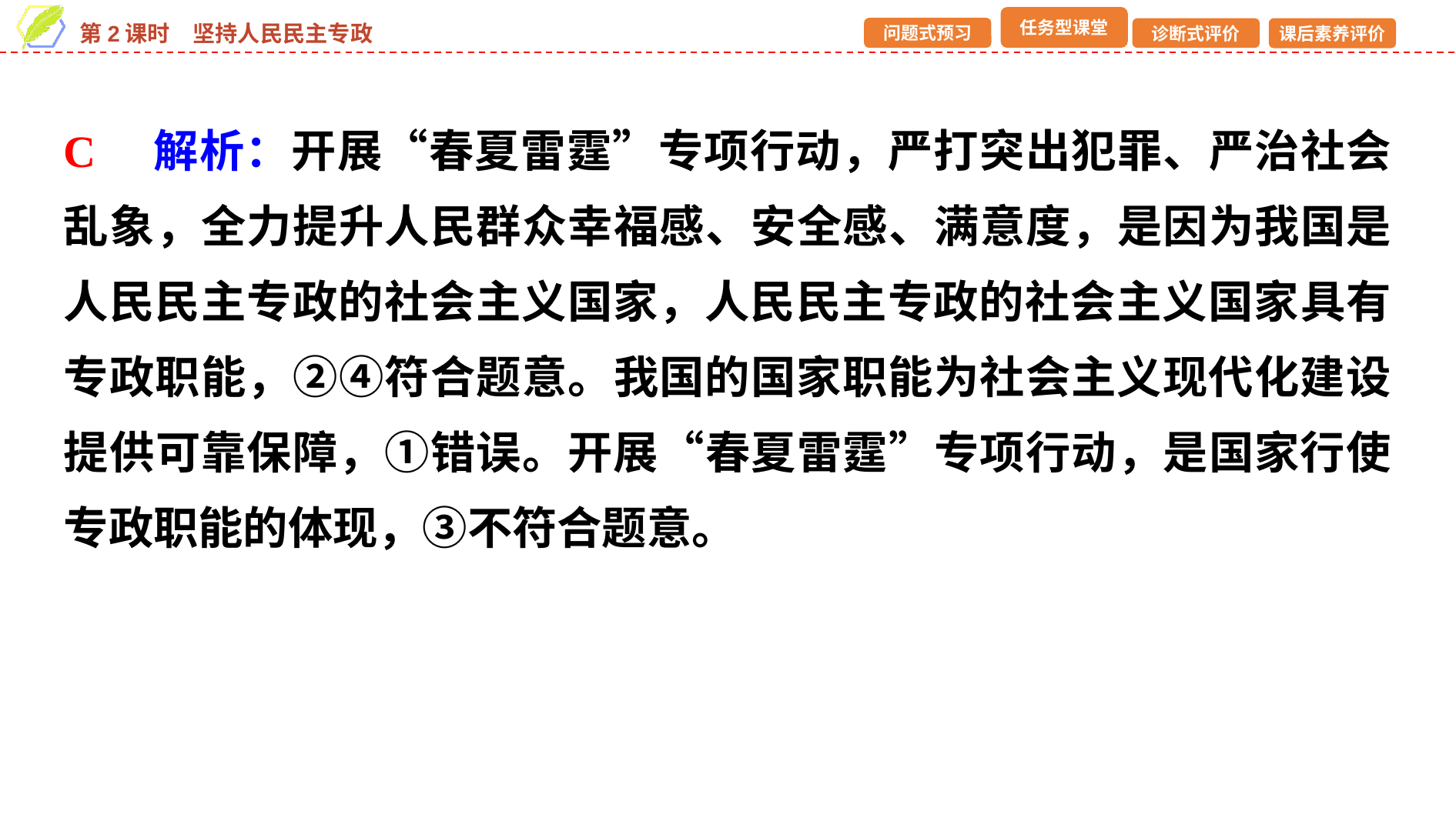

C　解析：开展“春夏雷霆”专项行动，严打突出犯罪、严治社会乱象，全力提升人民群众幸福感、安全感、满意度，是因为我国是人民民主专政的社会主义国家，人民民主专政的社会主义国家具有专政职能，②④符合题意。我国的国家职能为社会主义现代化建设提供可靠保障，①错误。开展“春夏雷霆”专项行动，是国家行使专政职能的体现，③不符合题意。